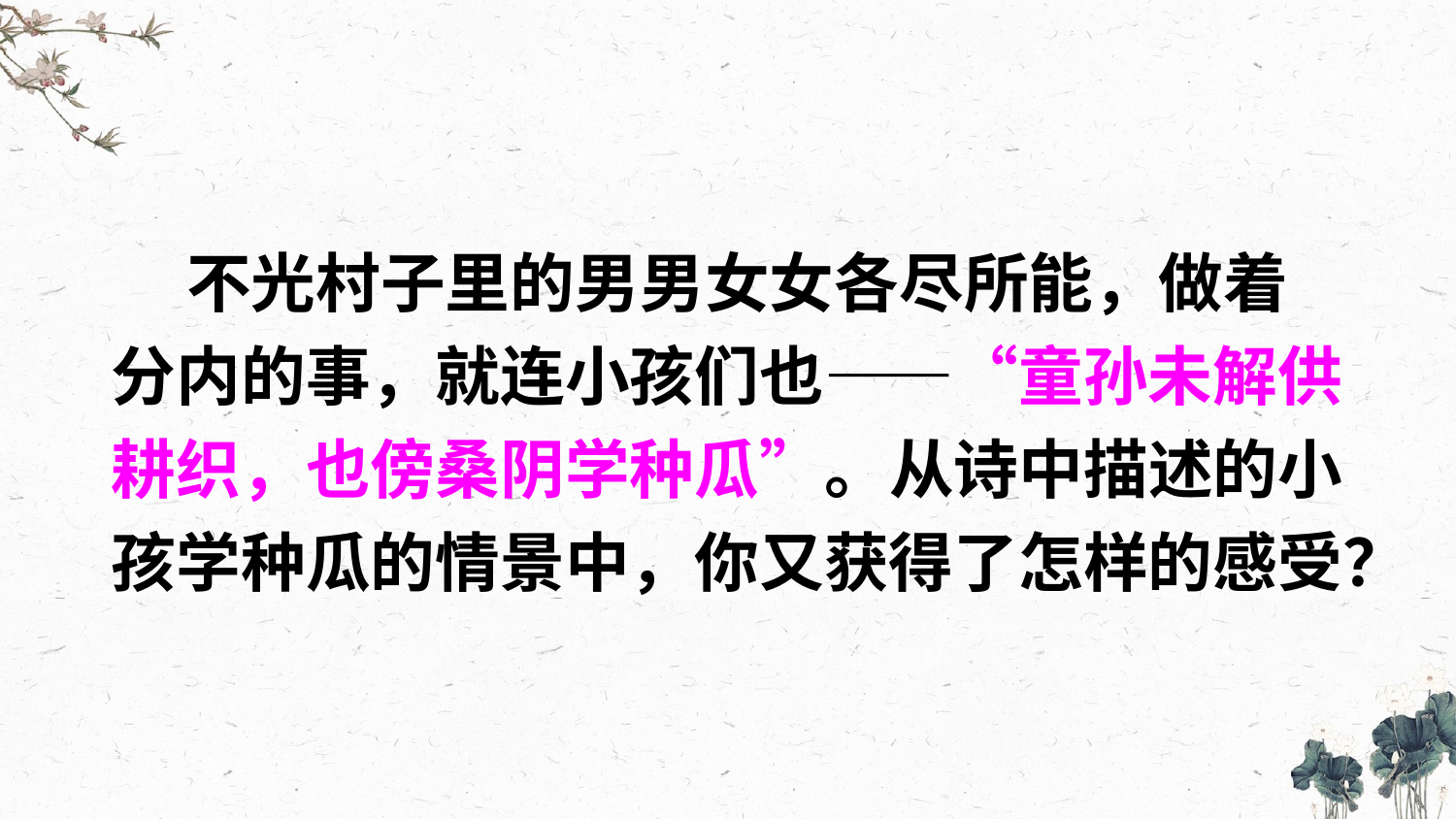

不光村子里的男男女女各尽所能，做着分内的事，就连小孩们也——“童孙未解供耕织，也傍桑阴学种瓜”。从诗中描述的小孩学种瓜的情景中，你又获得了怎样的感受？